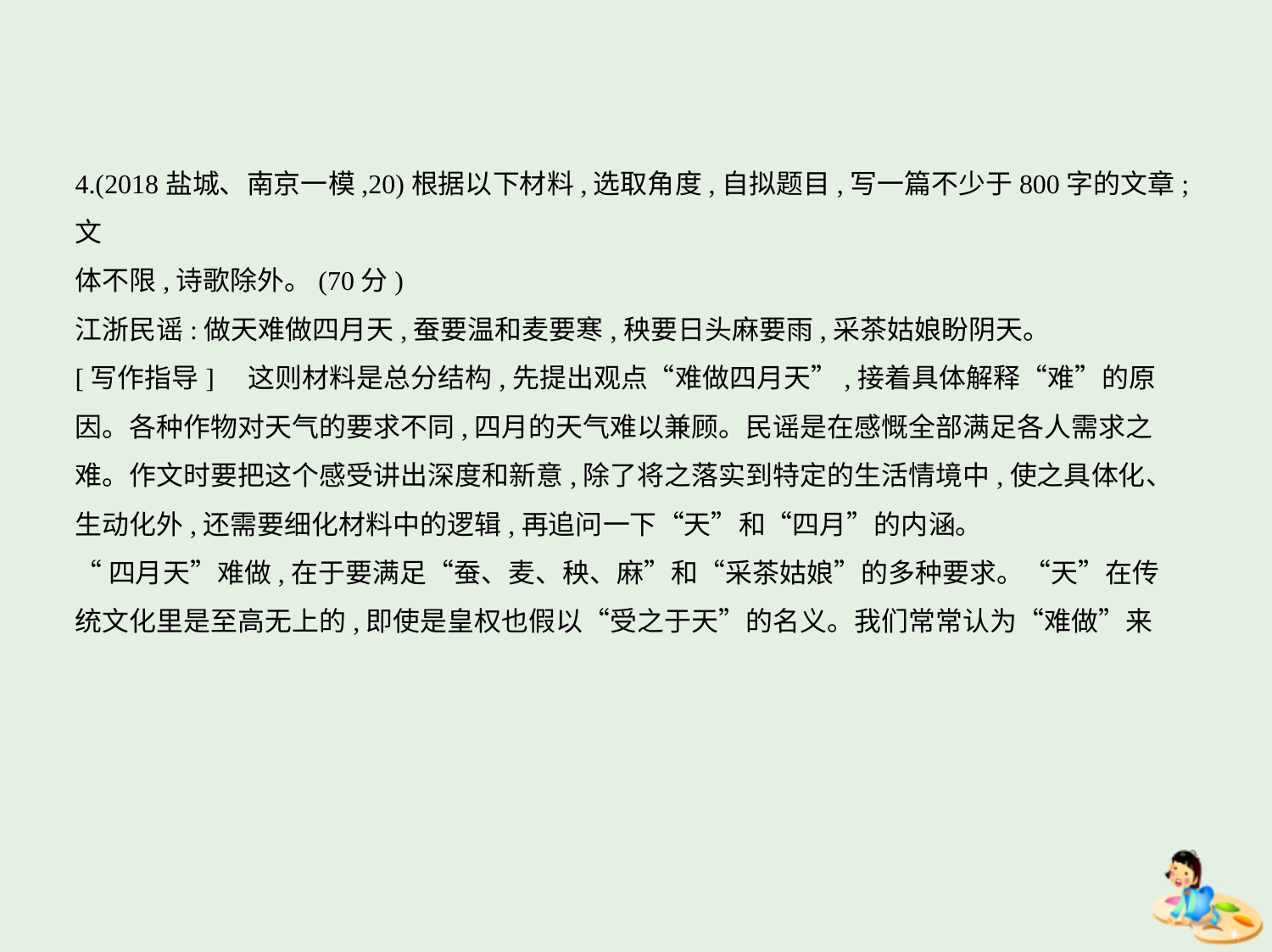

4.(2018盐城、南京一模,20)根据以下材料,选取角度,自拟题目,写一篇不少于800字的文章;文
体不限,诗歌除外。(70分)
江浙民谣:做天难做四月天,蚕要温和麦要寒,秧要日头麻要雨,采茶姑娘盼阴天。
[写作指导]　这则材料是总分结构,先提出观点“难做四月天”,接着具体解释“难”的原
因。各种作物对天气的要求不同,四月的天气难以兼顾。民谣是在感慨全部满足各人需求之
难。作文时要把这个感受讲出深度和新意,除了将之落实到特定的生活情境中,使之具体化、
生动化外,还需要细化材料中的逻辑,再追问一下“天”和“四月”的内涵。
“四月天”难做,在于要满足“蚕、麦、秧、麻”和“采茶姑娘”的多种要求。“天”在传
统文化里是至高无上的,即使是皇权也假以“受之于天”的名义。我们常常认为“难做”来